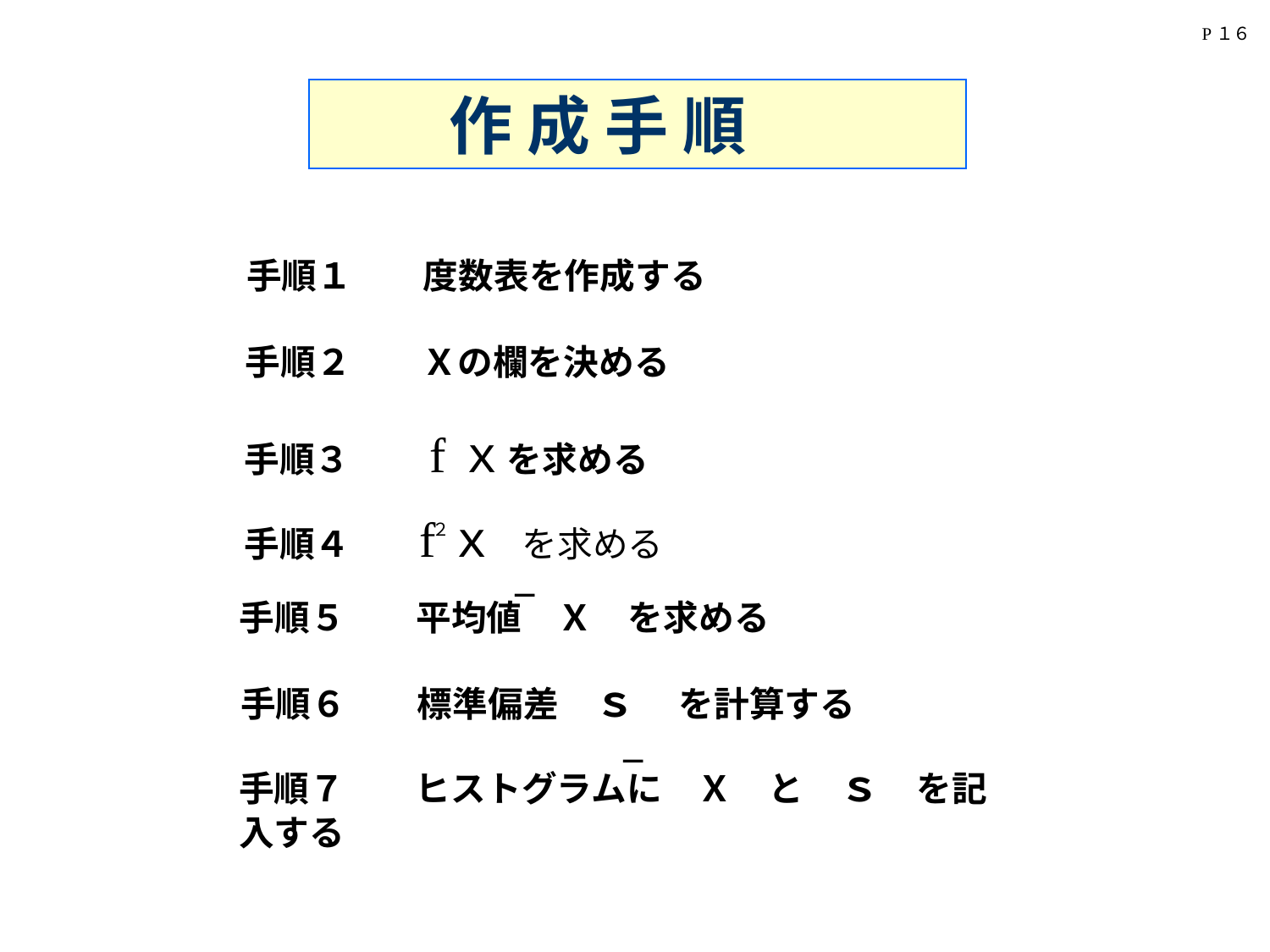

P１６
　　作 成 手 順
手順１　　度数表を作成する
手順２　　Ｘの欄を決める
手順３　　fｘを求める
手順４　  fｘ　を求める
２
－
手順５　　平均値　Ｘ　を求める
手順６　　標準偏差　ｓ　を計算する
－
手順７　　ヒストグラムに　Ｘ　と　ｓ　を記入する